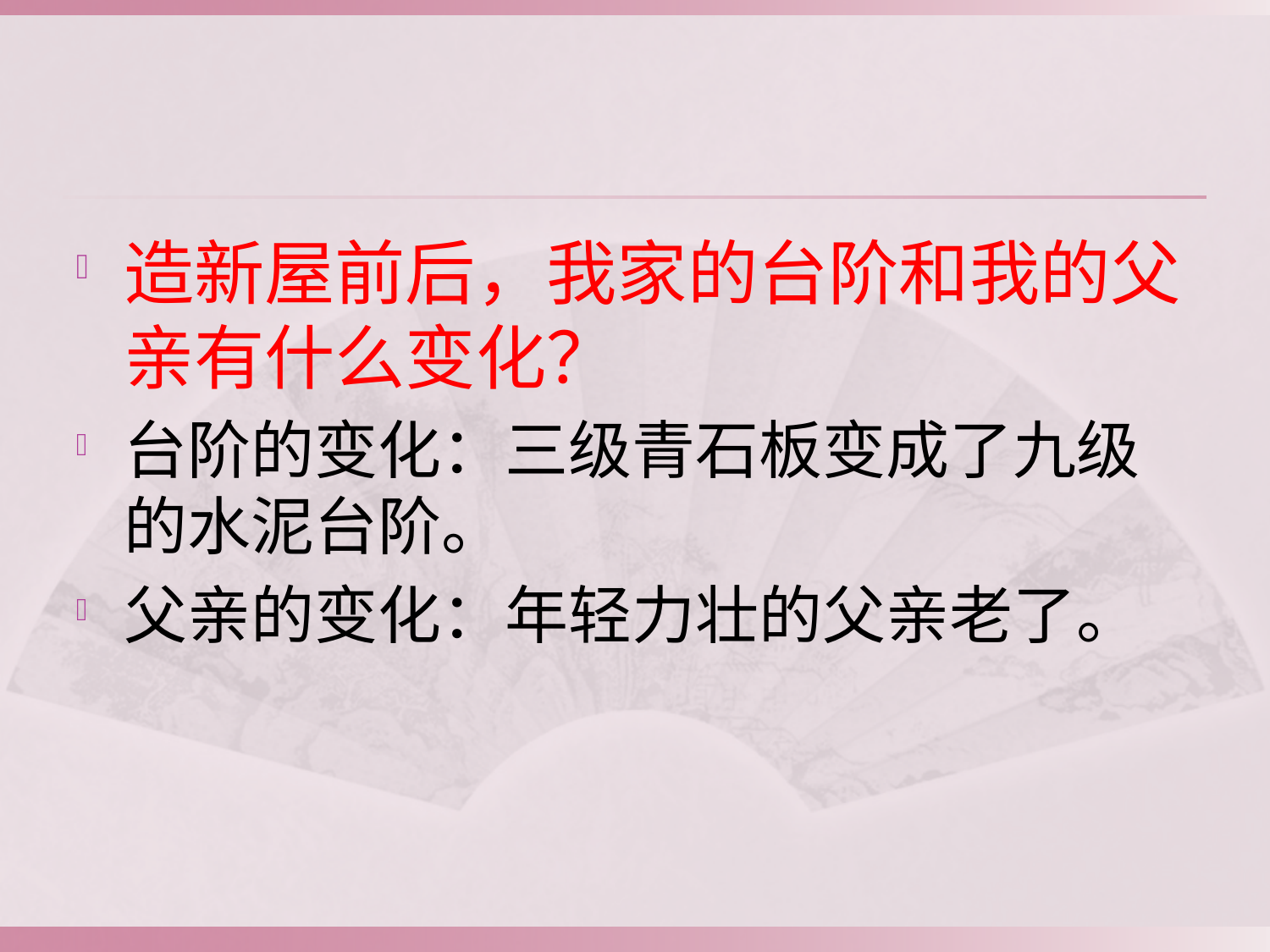

#
造新屋前后，我家的台阶和我的父亲有什么变化？
台阶的变化：三级青石板变成了九级的水泥台阶。
父亲的变化：年轻力壮的父亲老了。